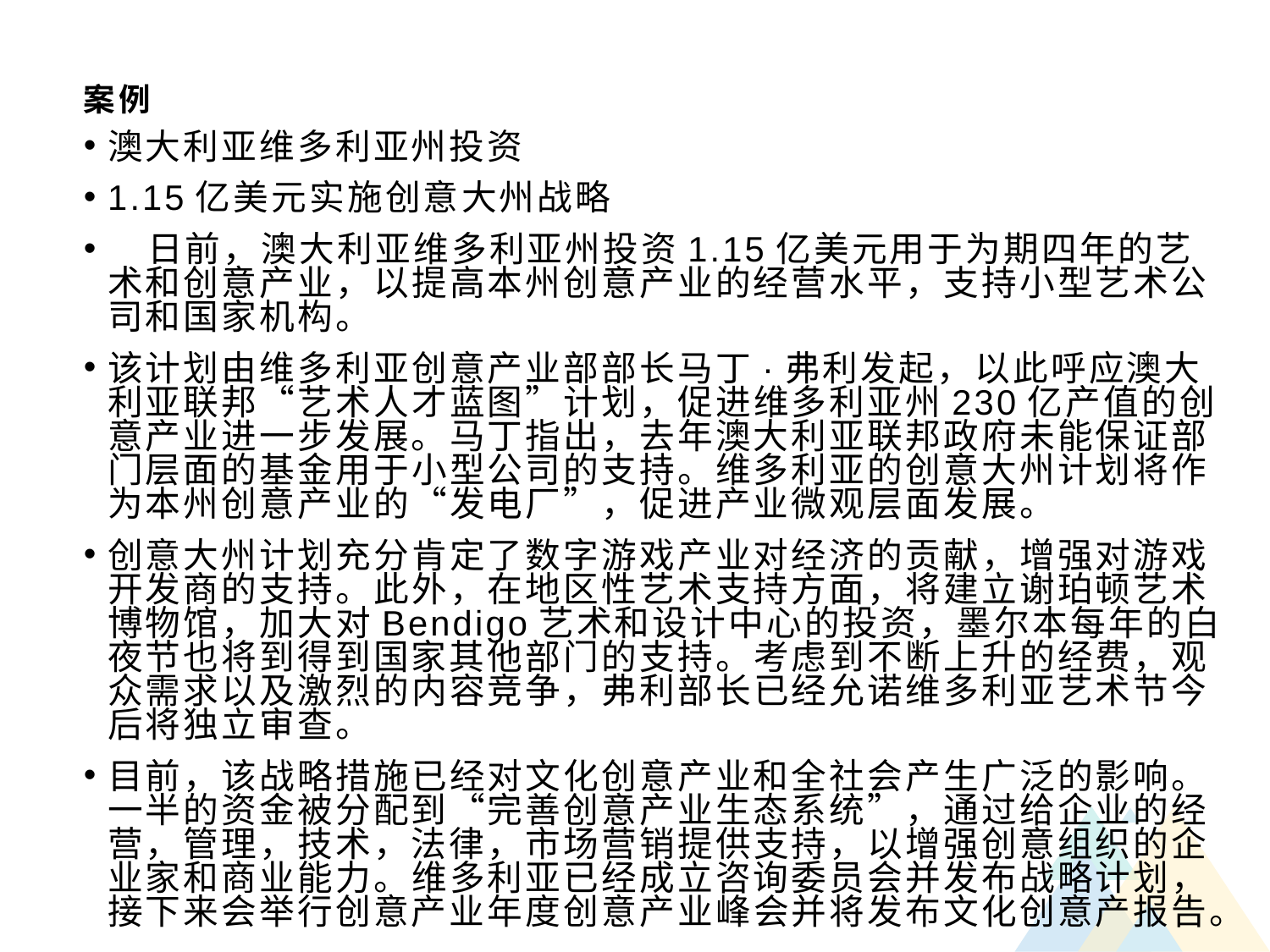

# 案例
澳大利亚维多利亚州投资
1.15亿美元实施创意大州战略
   日前，澳大利亚维多利亚州投资1.15亿美元用于为期四年的艺术和创意产业，以提高本州创意产业的经营水平，支持小型艺术公司和国家机构。
该计划由维多利亚创意产业部部长马丁·弗利发起，以此呼应澳大利亚联邦“艺术人才蓝图”计划，促进维多利亚州230亿产值的创意产业进一步发展。马丁指出，去年澳大利亚联邦政府未能保证部门层面的基金用于小型公司的支持。维多利亚的创意大州计划将作为本州创意产业的“发电厂”，促进产业微观层面发展。
创意大州计划充分肯定了数字游戏产业对经济的贡献，增强对游戏开发商的支持。此外，在地区性艺术支持方面，将建立谢珀顿艺术博物馆，加大对Bendigo艺术和设计中心的投资，墨尔本每年的白夜节也将到得到国家其他部门的支持。考虑到不断上升的经费，观众需求以及激烈的内容竞争，弗利部长已经允诺维多利亚艺术节今后将独立审查。
目前，该战略措施已经对文化创意产业和全社会产生广泛的影响。一半的资金被分配到“完善创意产业生态系统”，通过给企业的经营，管理，技术，法律，市场营销提供支持，以增强创意组织的企业家和商业能力。维多利亚已经成立咨询委员会并发布战略计划，接下来会举行创意产业年度创意产业峰会并将发布文化创意产报告。